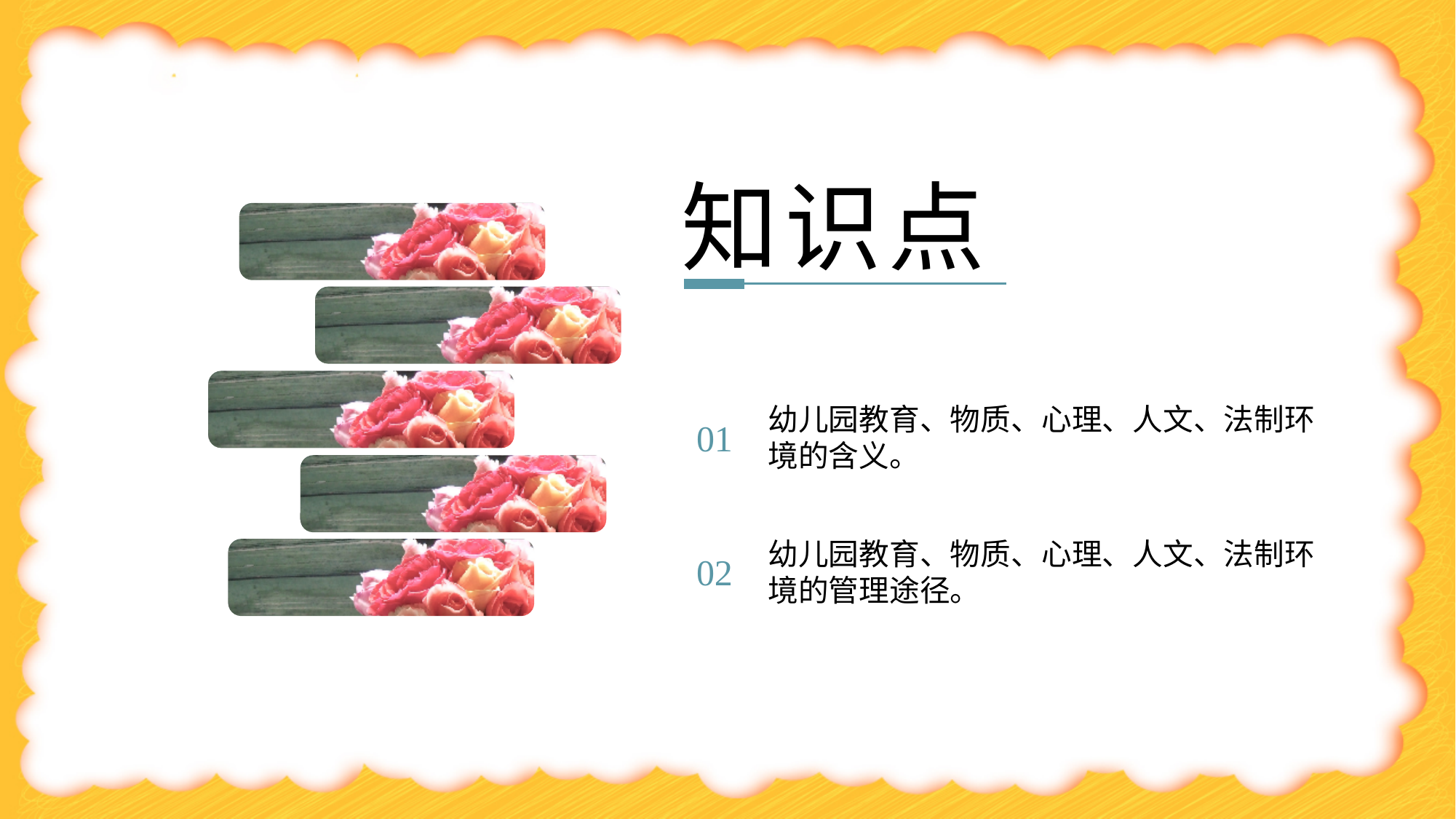

知识点

幼儿园教育、物质、心理、人文、法制环境的含义。
01
幼儿园教育、物质、心理、人文、法制环境的管理途径。
02